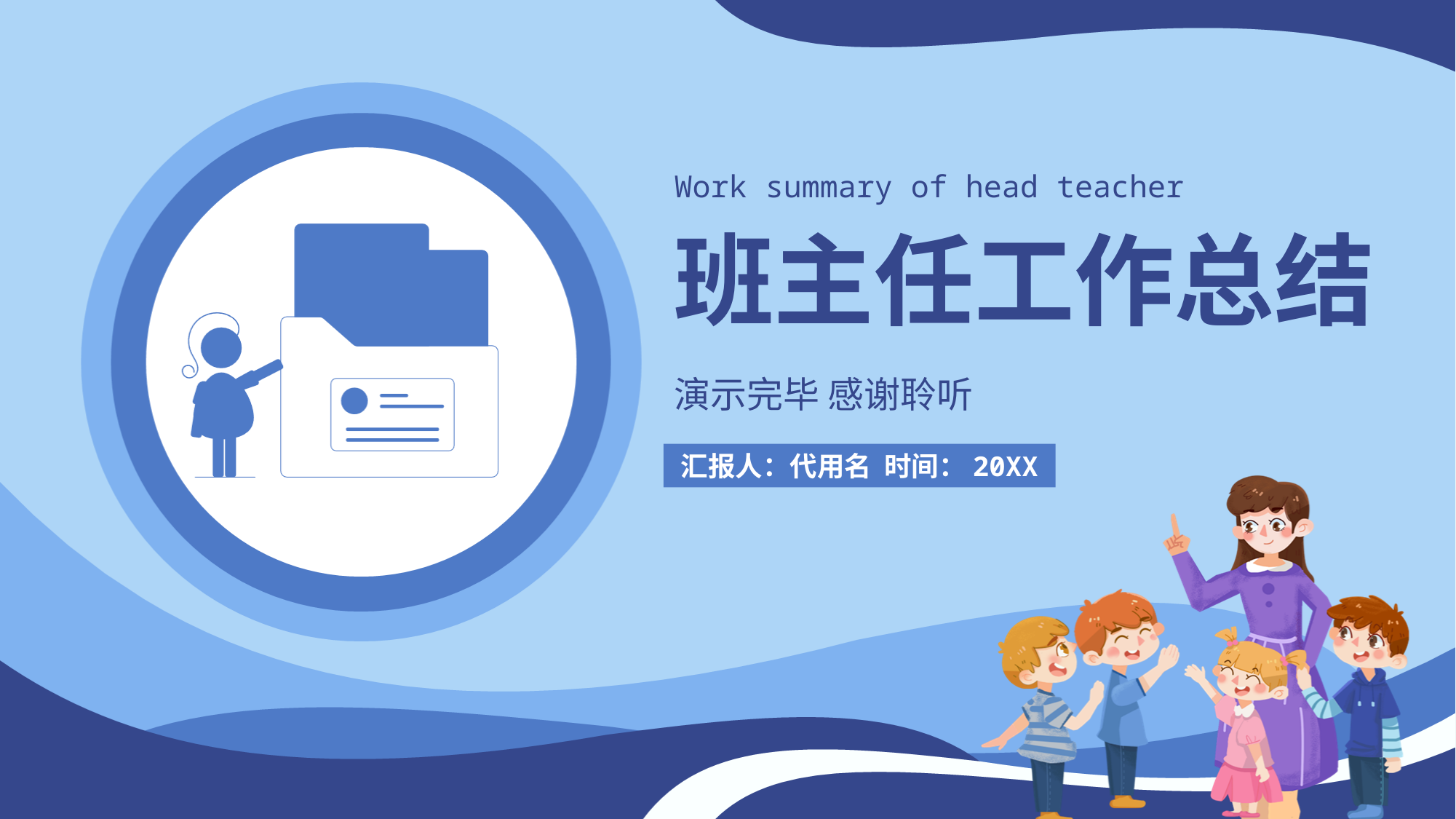

Work summary of head teacher
班主任工作总结
演示完毕 感谢聆听
汇报人：代用名  时间：20XX